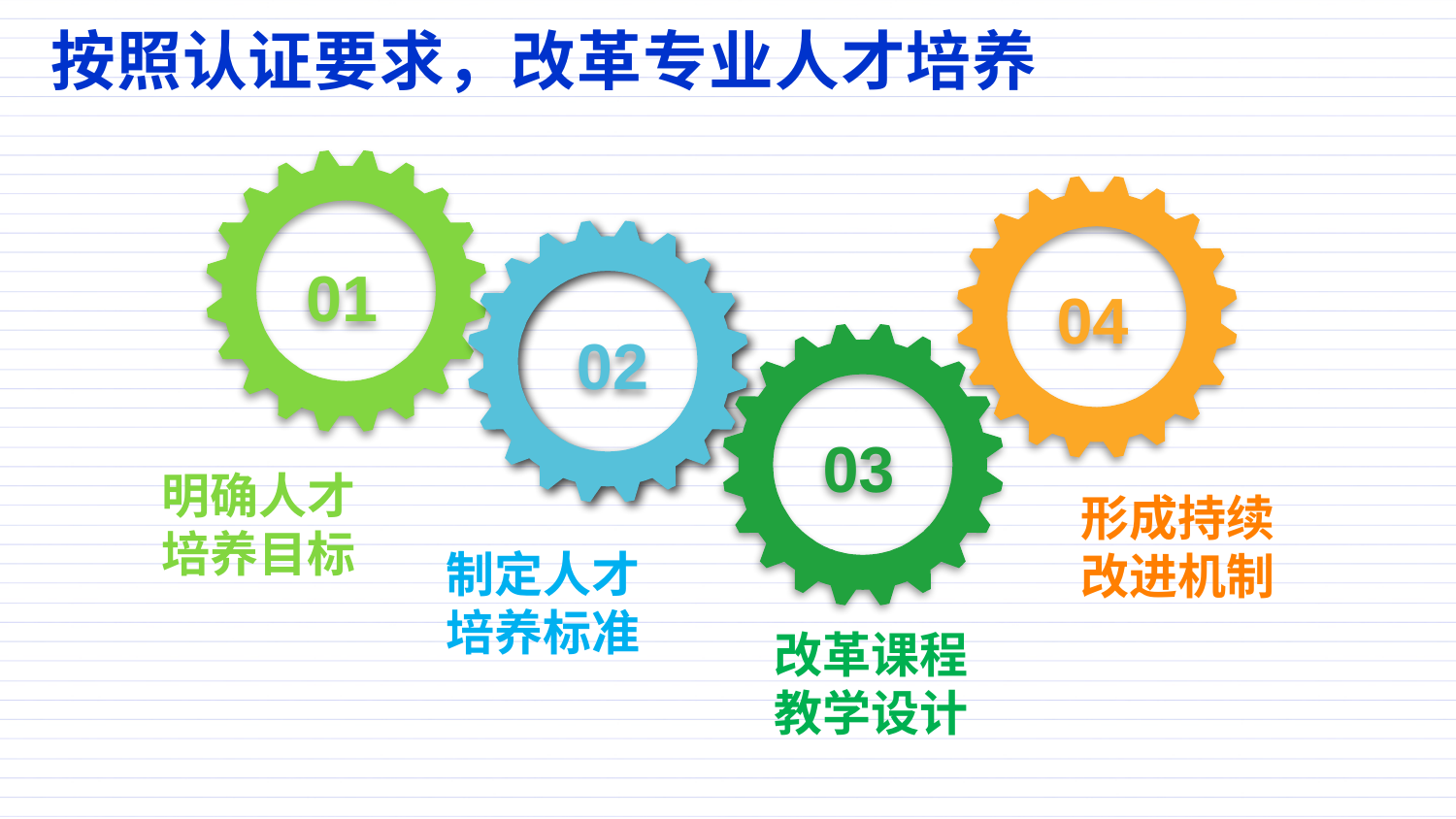

按照认证要求，改革专业人才培养

01

04

02

03
明确人才培养目标
形成持续改进机制
制定人才培养标准
改革课程教学设计